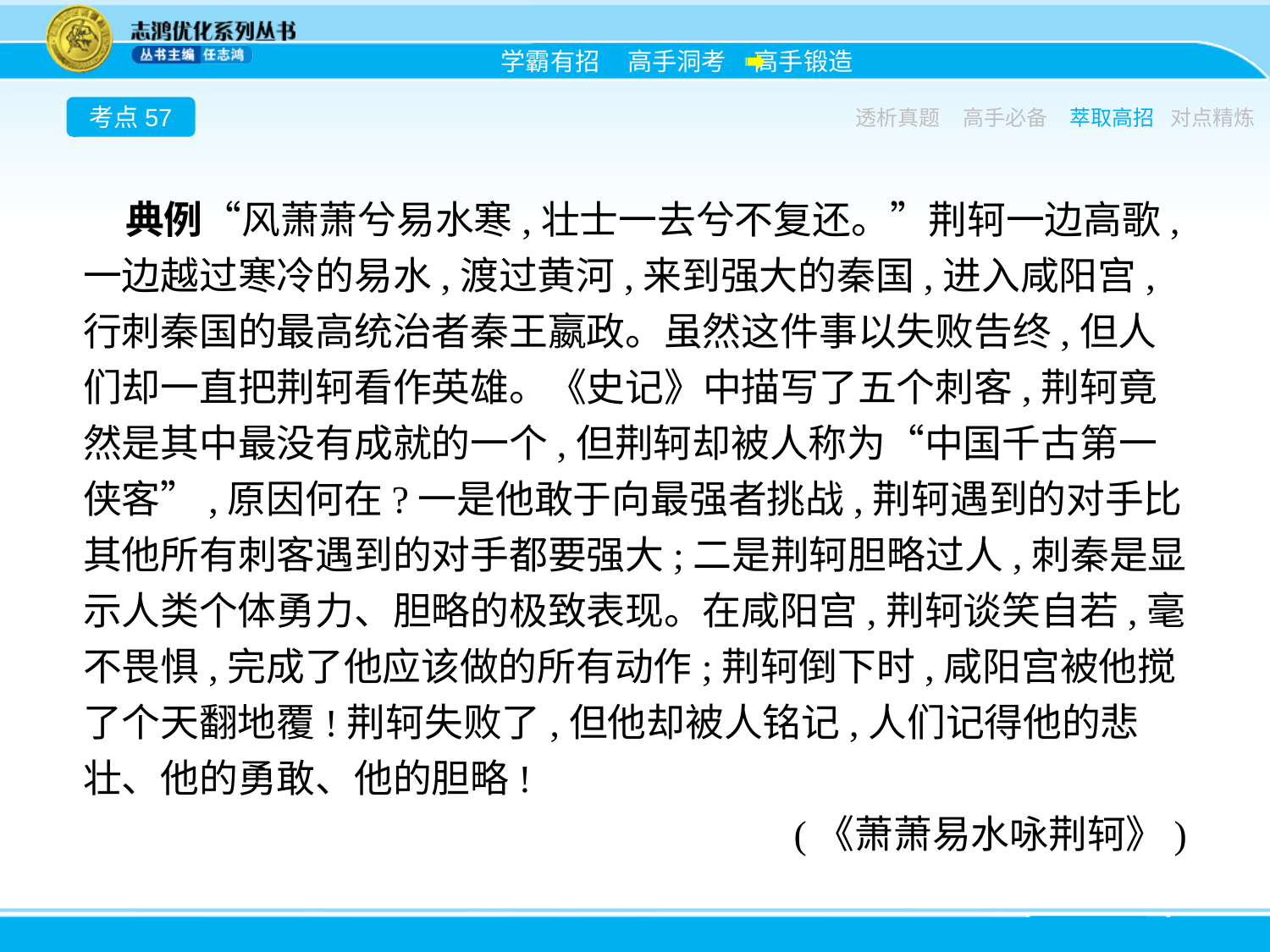

考点57
透析真题
高手必备
萃取高招
对点精炼
典例“风萧萧兮易水寒,壮士一去兮不复还。”荆轲一边高歌,一边越过寒冷的易水,渡过黄河,来到强大的秦国,进入咸阳宫,行刺秦国的最高统治者秦王嬴政。虽然这件事以失败告终,但人们却一直把荆轲看作英雄。《史记》中描写了五个刺客,荆轲竟然是其中最没有成就的一个,但荆轲却被人称为“中国千古第一侠客”,原因何在?一是他敢于向最强者挑战,荆轲遇到的对手比其他所有刺客遇到的对手都要强大;二是荆轲胆略过人,刺秦是显示人类个体勇力、胆略的极致表现。在咸阳宫,荆轲谈笑自若,毫不畏惧,完成了他应该做的所有动作;荆轲倒下时,咸阳宫被他搅了个天翻地覆!荆轲失败了,但他却被人铭记,人们记得他的悲壮、他的勇敢、他的胆略!
(《萧萧易水咏荆轲》)